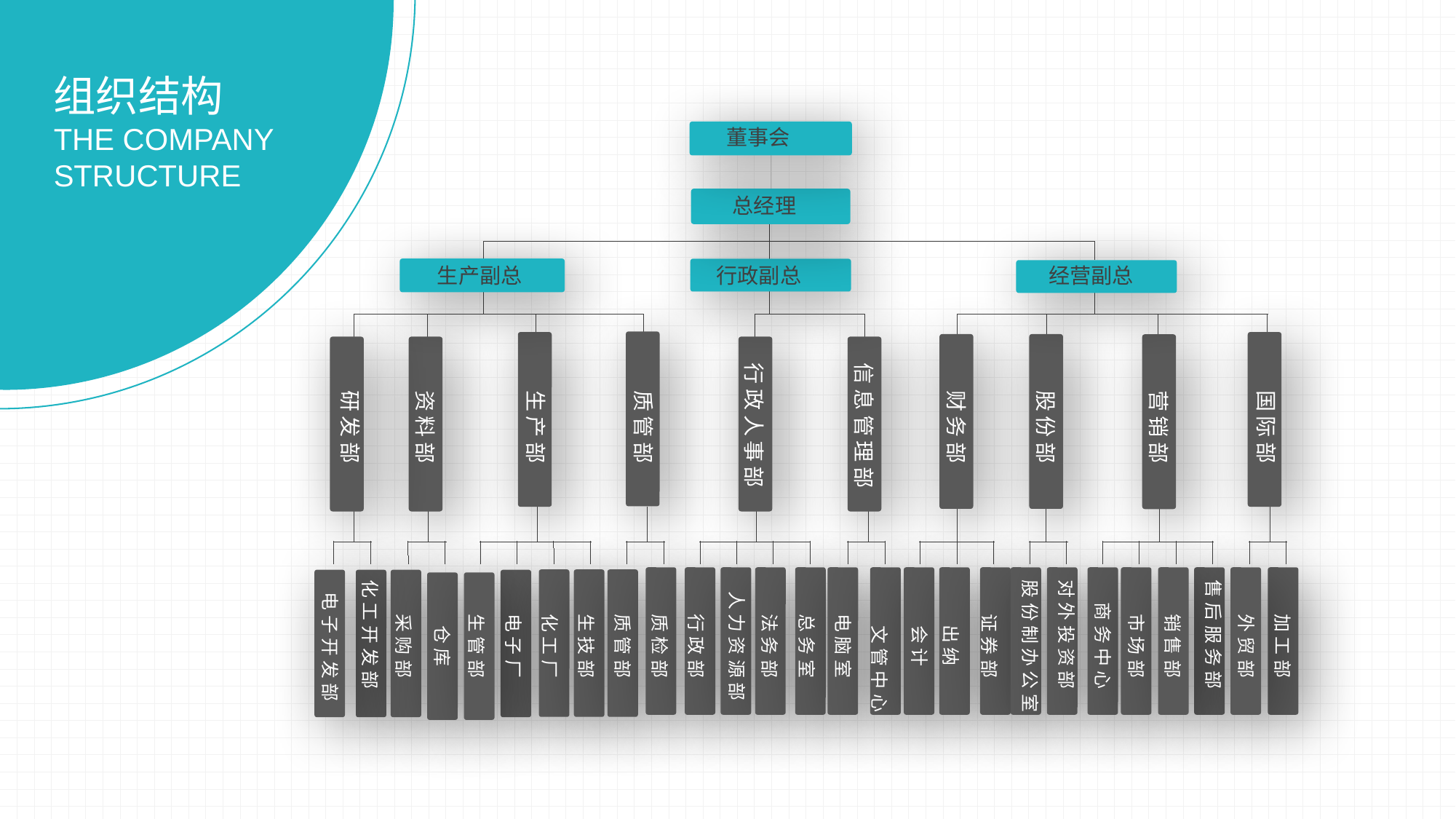

组织结构
THE COMPANY STRUCTURE

董事会

总经理

生产副总
行政副总
经营副总

行政人事部
信息管理部
研发部
资料部
生产部
质管部
财务部
股份部
营销部
国际部

出纳
采购部
生管部
电子厂
化工厂
生技部
质管部
质检部
行政部
人力资源部
法务部
总务室
电脑室
证券部
股份制办公室
市场部
销售部
外贸部
加工部
电子开发部
化工开发部
仓库
文管中心
会计
对外投资部
售后服务部
商务中心